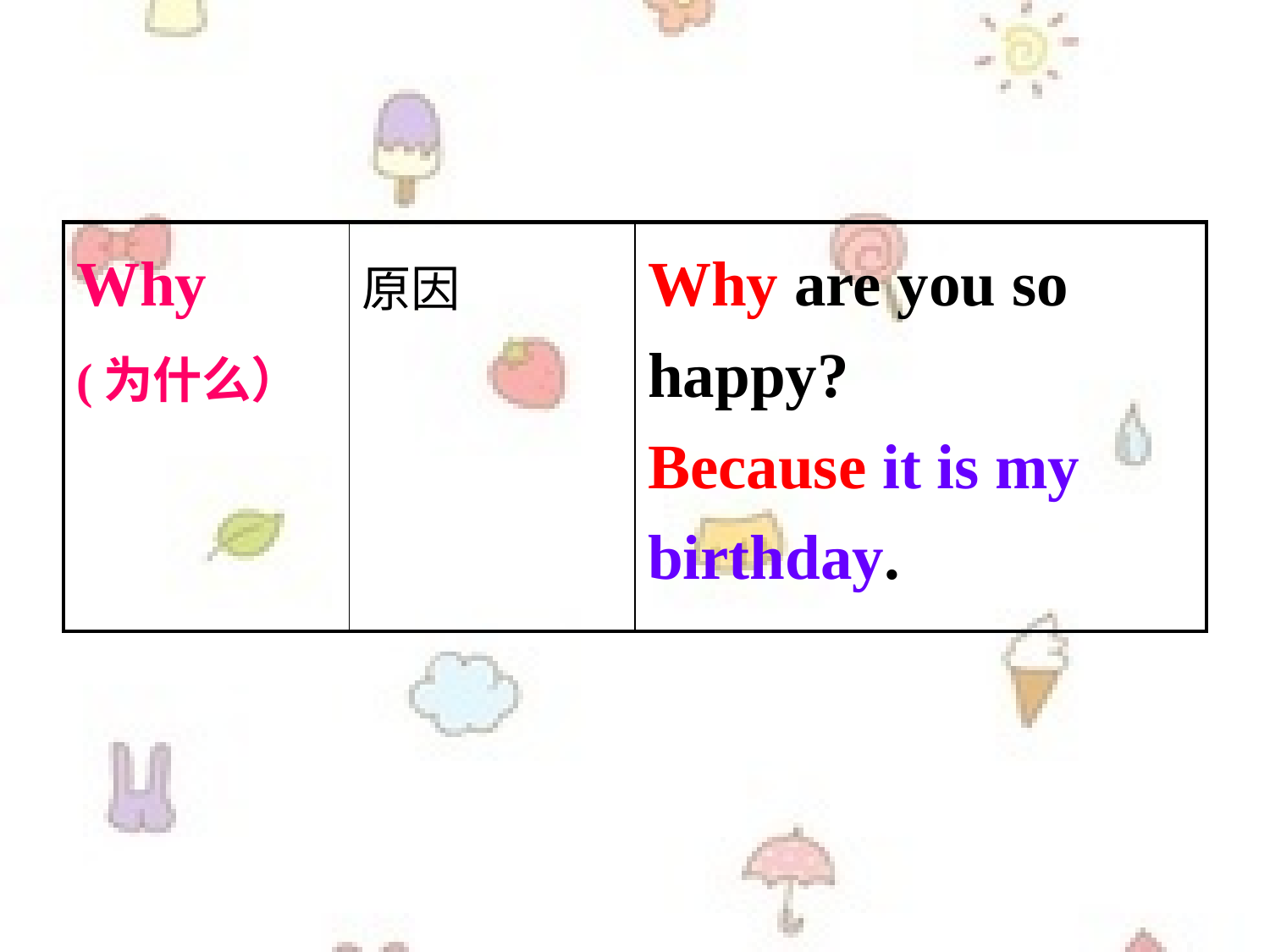

| Why (为什么） | 原因 | Why are you so happy? Because it is my birthday. |
| --- | --- | --- |